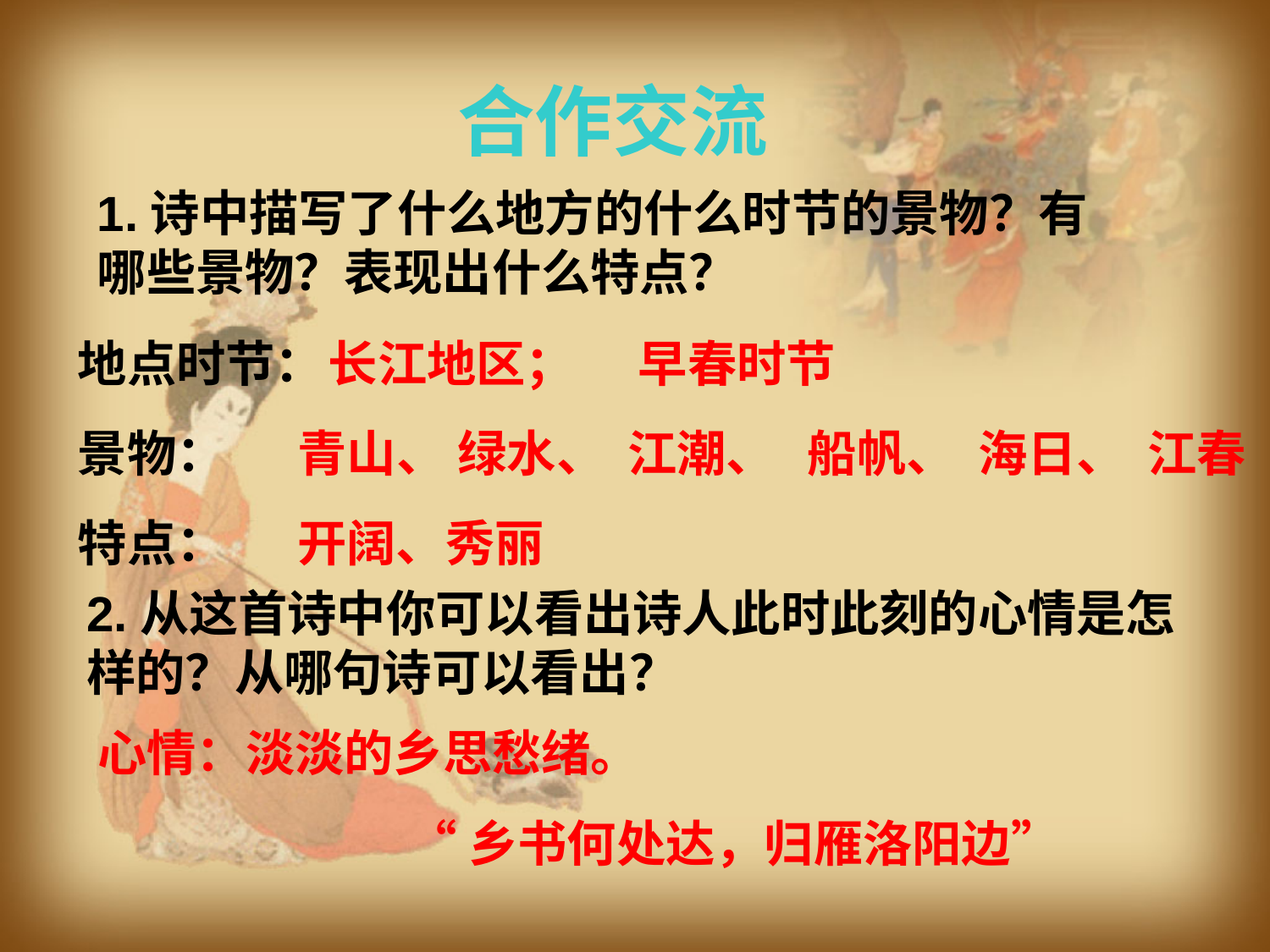

合作交流

1.诗中描写了什么地方的什么时节的景物？有哪些景物？表现出什么特点？
地点时节：
长江地区；
早春时节
景物：
青山、
绿水、
江潮、
船帆、
海日、
江春
特点：
开阔、秀丽
2.从这首诗中你可以看出诗人此时此刻的心情是怎样的？从哪句诗可以看出？

心情：淡淡的乡思愁绪。
“乡书何处达，归雁洛阳边”